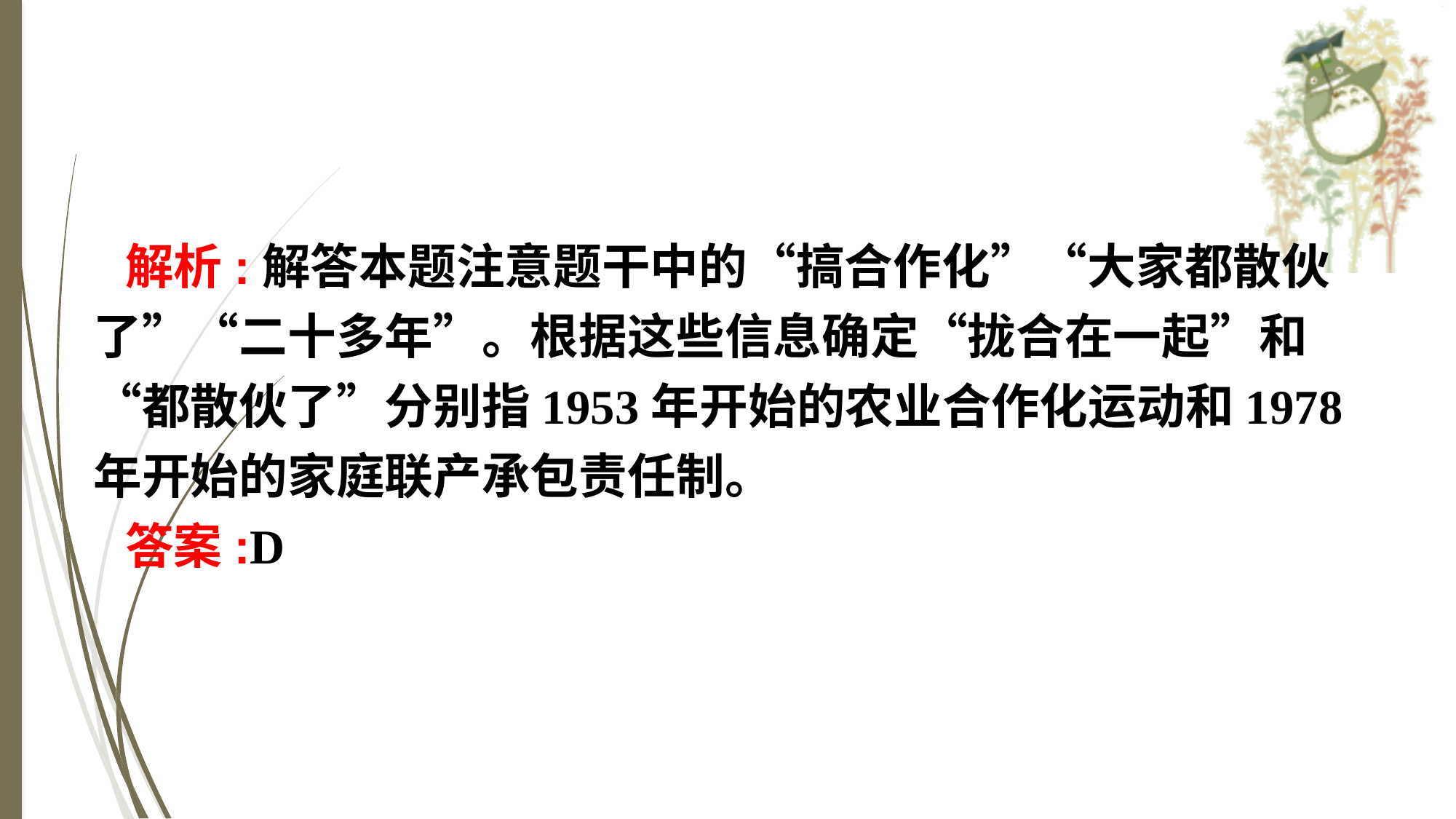

解析:解答本题注意题干中的“搞合作化”“大家都散伙了”“二十多年”。根据这些信息确定“拢合在一起”和“都散伙了”分别指1953年开始的农业合作化运动和1978年开始的家庭联产承包责任制。
答案:D